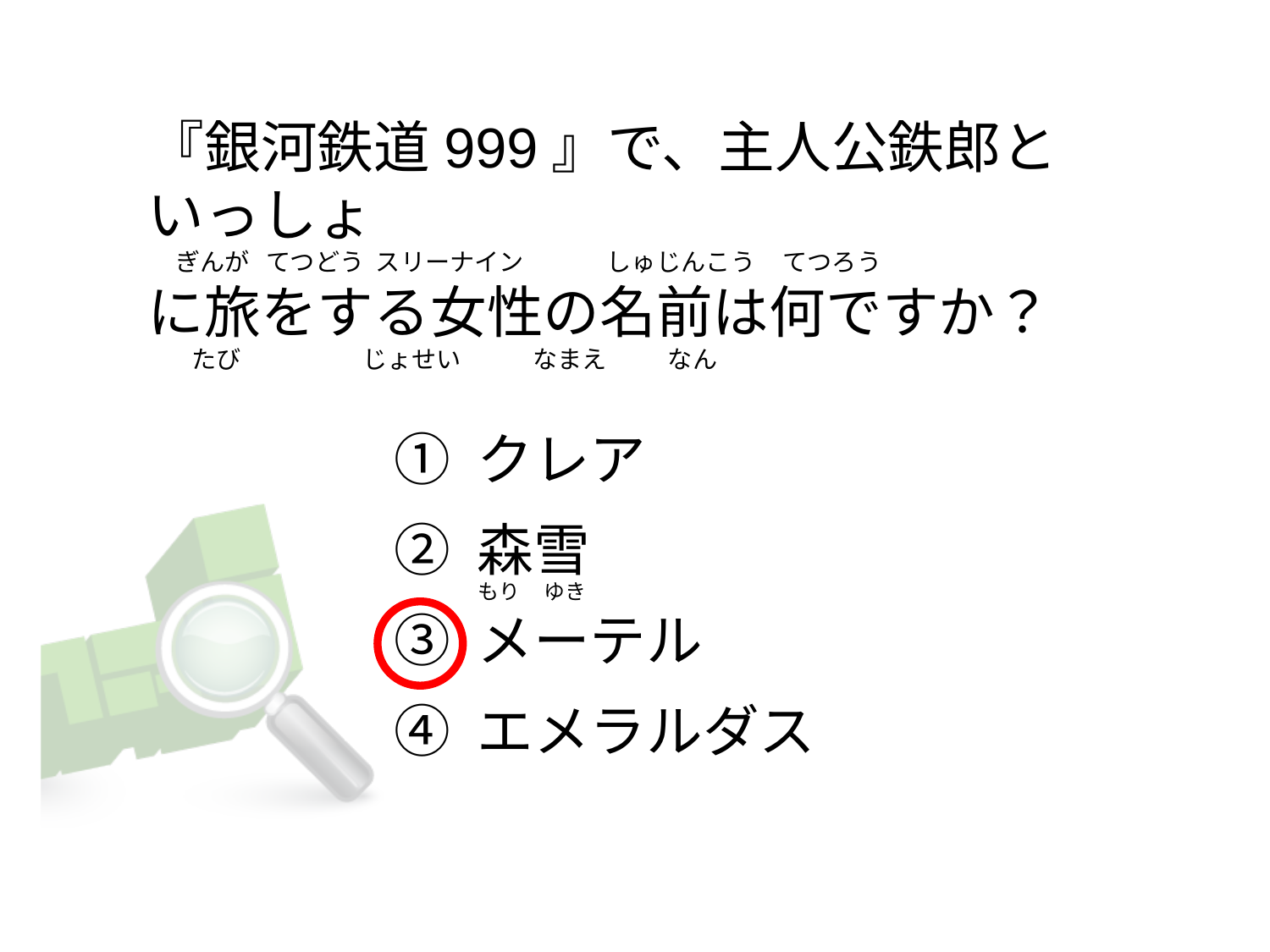

# 『銀河鉄道999』で、主人公鉄郎といっしょ      ぎんが   てつどう  スリーナイン               しゅじんこう     てつろう に旅をする女性の名前は何ですか？         たび                      じょせい             なまえ           なん
① クレア
② 森雪
③ メーテル
④ エメラルダス
もり     ゆき